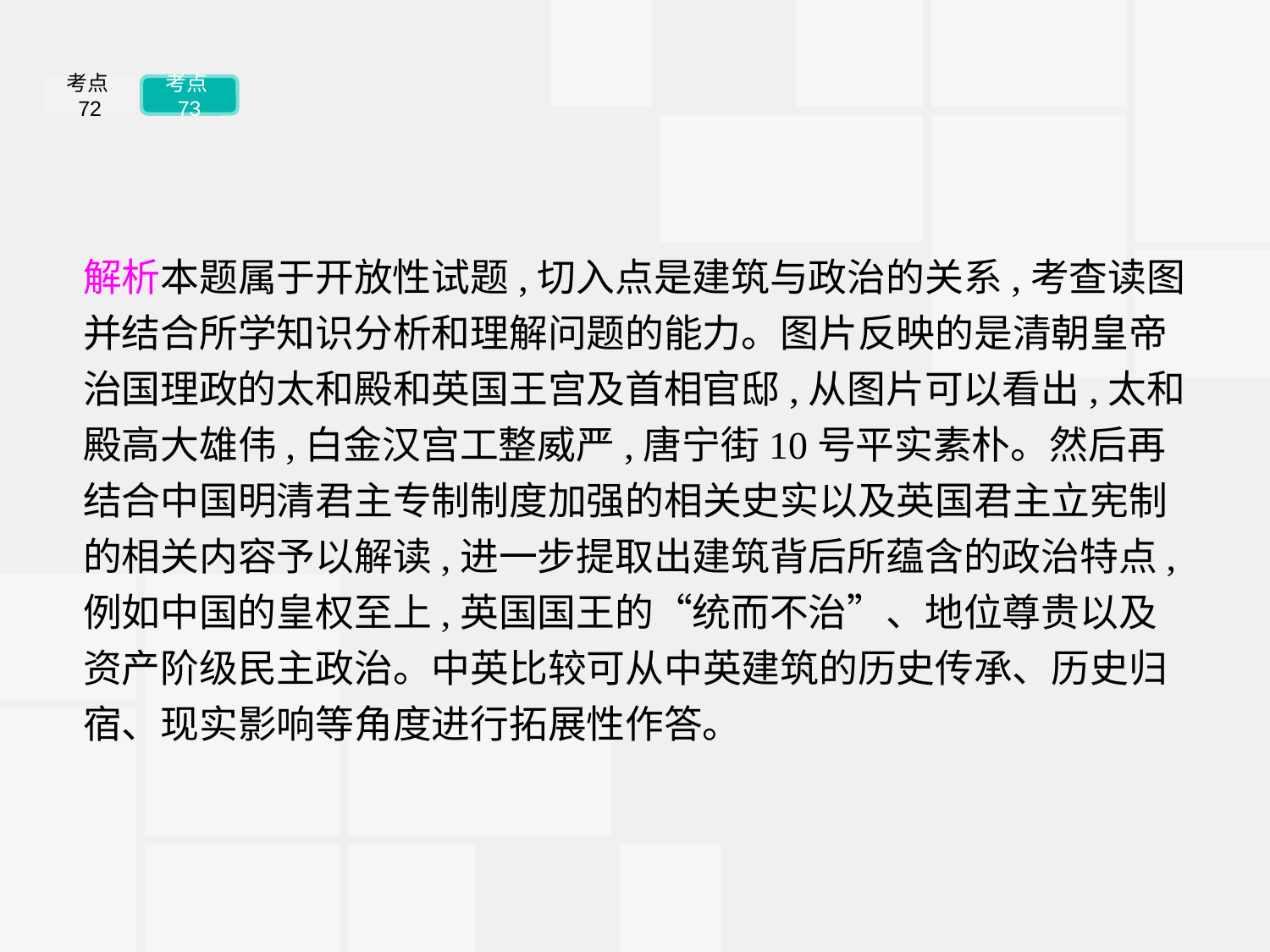

考点72
考点73
解析本题属于开放性试题,切入点是建筑与政治的关系,考查读图并结合所学知识分析和理解问题的能力。图片反映的是清朝皇帝治国理政的太和殿和英国王宫及首相官邸,从图片可以看出,太和殿高大雄伟,白金汉宫工整威严,唐宁街10号平实素朴。然后再结合中国明清君主专制制度加强的相关史实以及英国君主立宪制的相关内容予以解读,进一步提取出建筑背后所蕴含的政治特点,例如中国的皇权至上,英国国王的“统而不治”、地位尊贵以及资产阶级民主政治。中英比较可从中英建筑的历史传承、历史归宿、现实影响等角度进行拓展性作答。